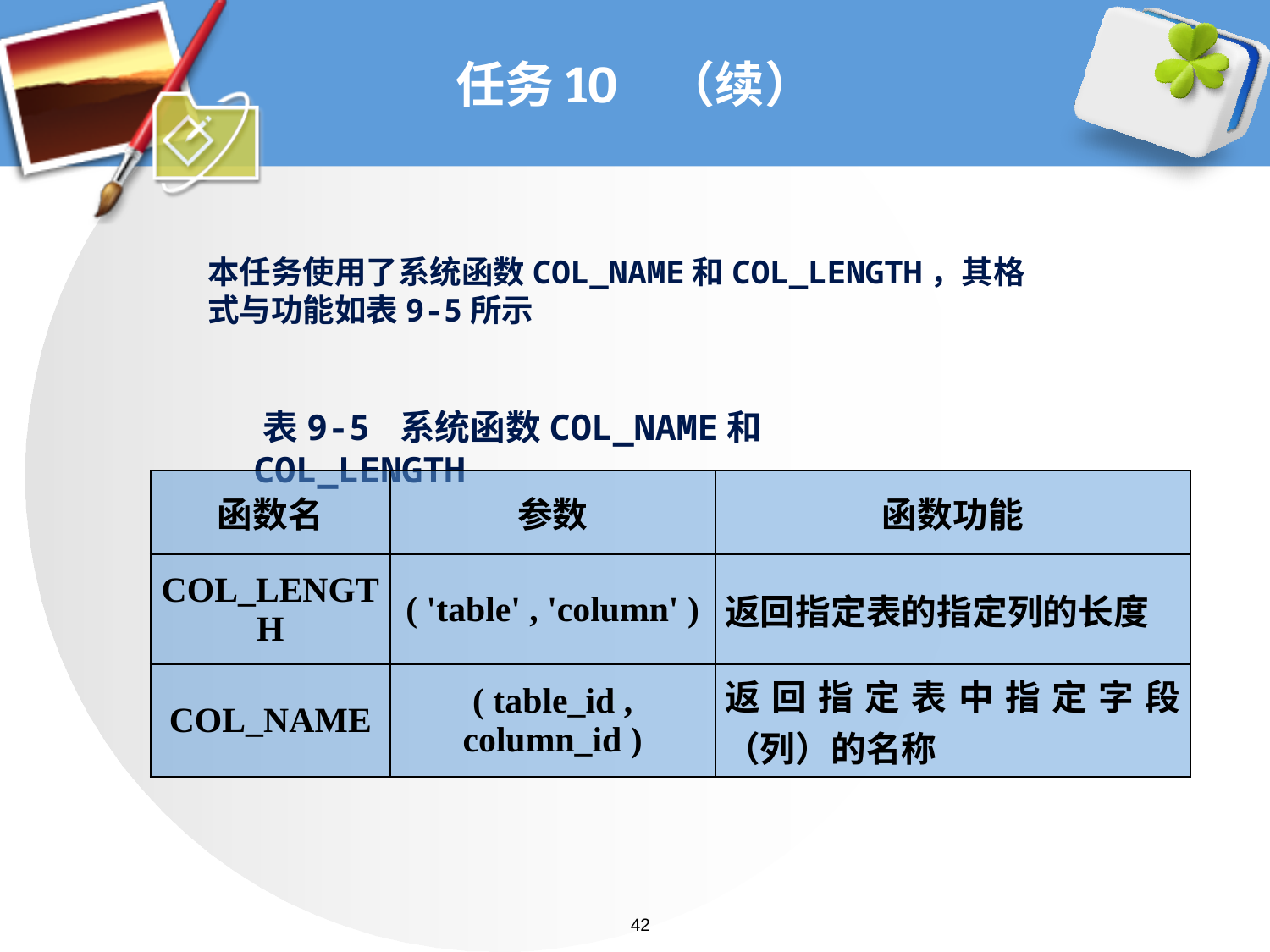

# 任务10    （续）
本任务使用了系统函数COL_NAME和COL_LENGTH，其格式与功能如表9-5所示
      表9-5 系统函数COL_NAME和COL_LENGTH
| 函数名 | 参数 | 函数功能 |
| --- | --- | --- |
| COL\_LENGTH | ( 'table' , 'column' ) | 返回指定表的指定列的长度 |
| COL\_NAME | ( table\_id , column\_id ) | 返回指定表中指定字段（列）的名称 |
42